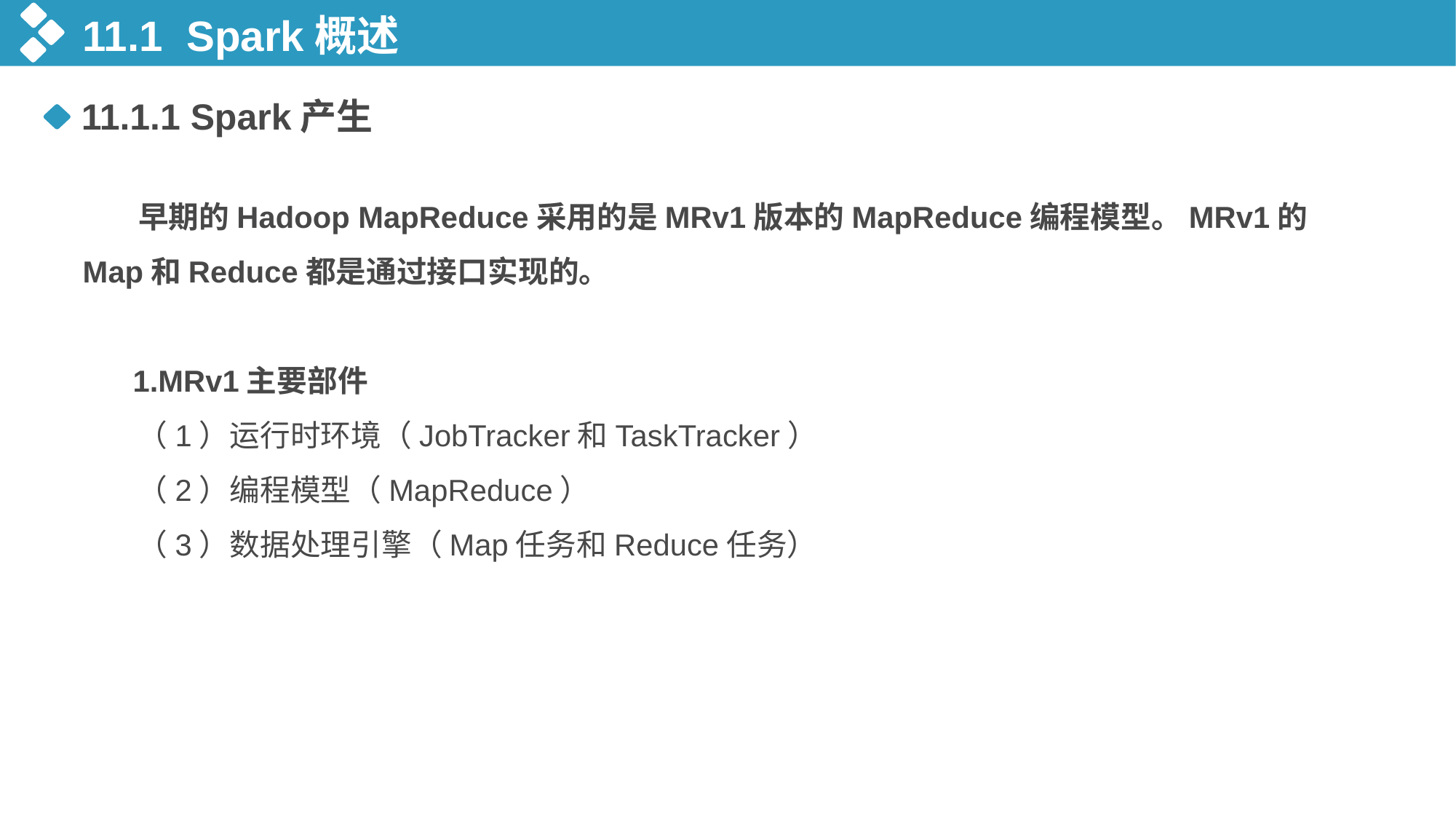

11.1  Spark概述
11.1.1 Spark产生

       早期的Hadoop MapReduce采用的是MRv1版本的MapReduce编程模型。MRv1的Map和Reduce都是通过接口实现的。

      1.MRv1主要部件
（1）运行时环境（JobTracker和TaskTracker）
（2）编程模型（MapReduce）
（3）数据处理引擎（Map任务和Reduce任务）